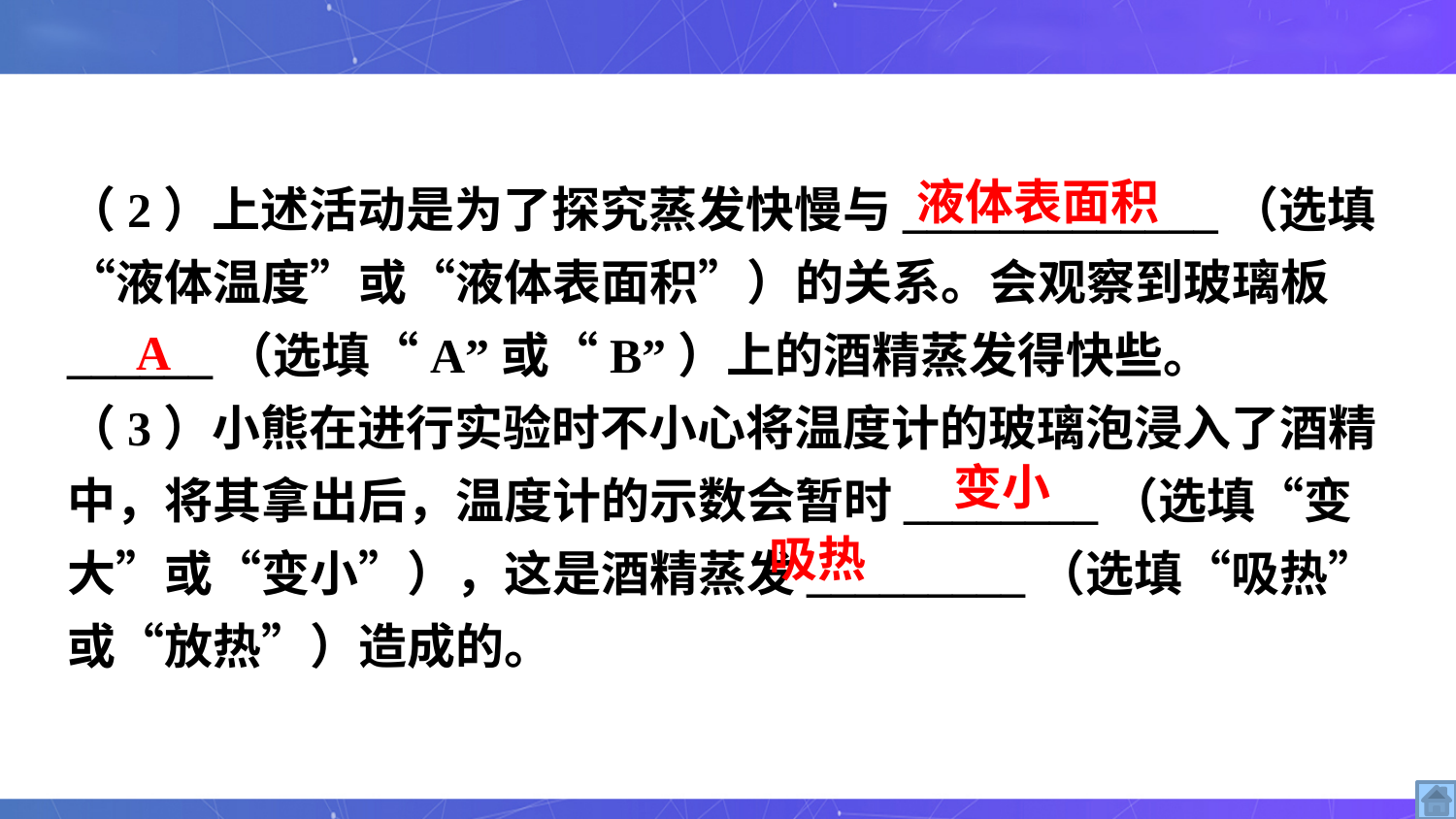

（2）上述活动是为了探究蒸发快慢与_____________（选填“液体温度”或“液体表面积”）的关系。会观察到玻璃板______（选填“A”或“B”）上的酒精蒸发得快些。
（3）小熊在进行实验时不小心将温度计的玻璃泡浸入了酒精中，将其拿出后，温度计的示数会暂时________（选填“变大”或“变小”），这是酒精蒸发_________（选填“吸热”或“放热”）造成的。
液体表面积
A
变小
吸热